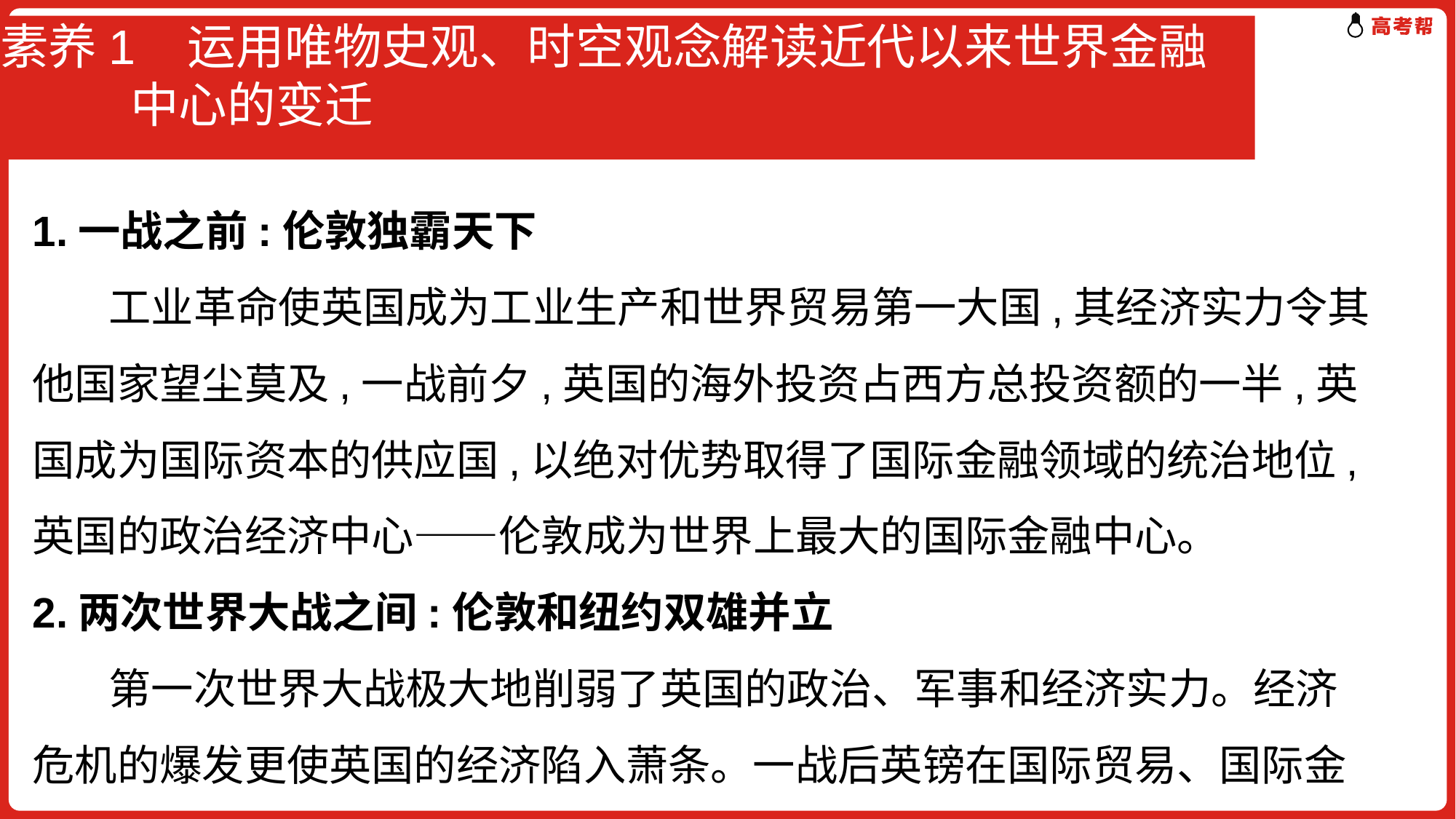

# 素养1   运用唯物史观、时空观念解读近代以来世界金融 中心的变迁
1.一战之前:伦敦独霸天下
       工业革命使英国成为工业生产和世界贸易第一大国,其经济实力令其他国家望尘莫及,一战前夕,英国的海外投资占西方总投资额的一半,英国成为国际资本的供应国,以绝对优势取得了国际金融领域的统治地位,英国的政治经济中心——伦敦成为世界上最大的国际金融中心。
2.两次世界大战之间:伦敦和纽约双雄并立
       第一次世界大战极大地削弱了英国的政治、军事和经济实力。经济危机的爆发更使英国的经济陷入萧条。一战后英镑在国际贸易、国际金